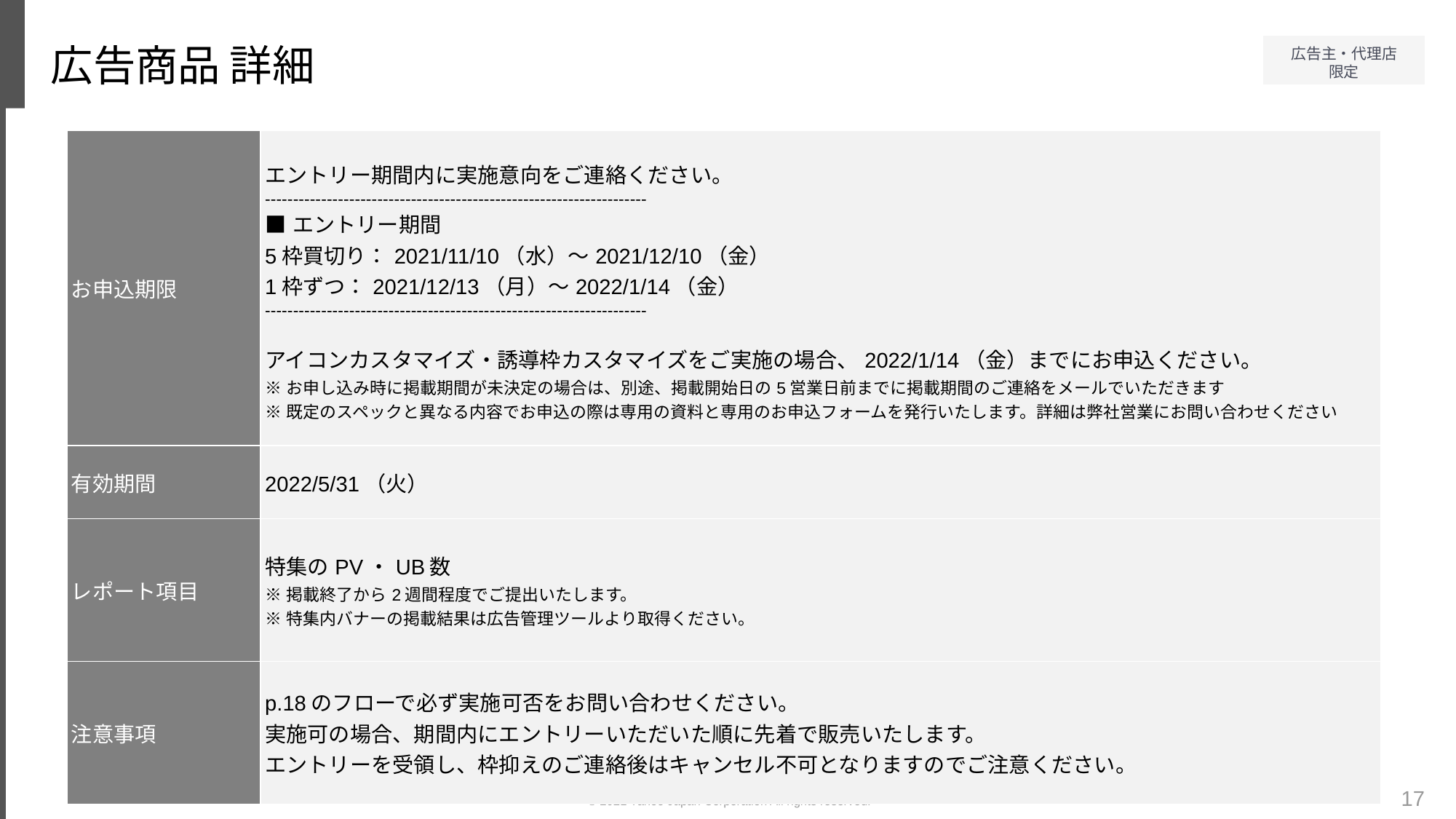

広告商品 詳細
| お申込期限 | エントリー期間内に実施意向をご連絡ください。 -------------------------------------------------------------------- ■エントリー期間 5枠買切り：2021/11/10（水）～2021/12/10（金） 1枠ずつ：2021/12/13（月）～2022/1/14（金） -------------------------------------------------------------------- アイコンカスタマイズ・誘導枠カスタマイズをご実施の場合、2022/1/14（金）までにお申込ください。 ※お申し込み時に掲載期間が未決定の場合は、別途、掲載開始日の5営業日前までに掲載期間のご連絡をメールでいただきます ※既定のスペックと異なる内容でお申込の際は専用の資料と専用のお申込フォームを発行いたします。詳細は弊社営業にお問い合わせください |
| --- | --- |
| 有効期間 | 2022/5/31（火） |
| レポート項目 | 特集のPV・UB数 ※掲載終了から2週間程度でご提出いたします。 ※特集内バナーの掲載結果は広告管理ツールより取得ください。 |
| 注意事項 | p.18のフローで必ず実施可否をお問い合わせください。 実施可の場合、期間内にエントリーいただいた順に先着で販売いたします。 エントリーを受領し、枠抑えのご連絡後はキャンセル不可となりますのでご注意ください。 |
17